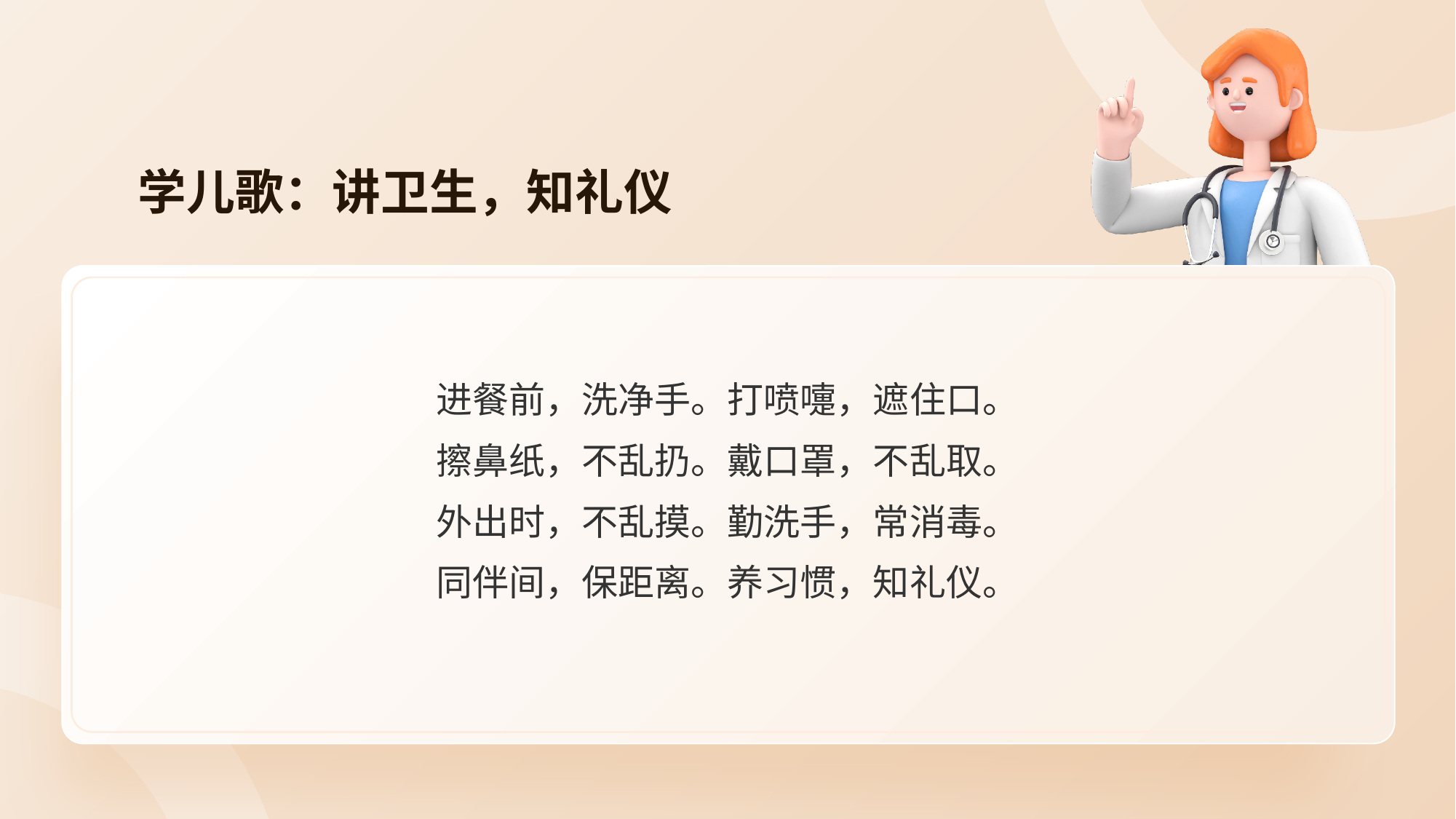

# 学儿歌：讲卫生，知礼仪
进餐前，洗净手。打喷嚏，遮住口。
擦鼻纸，不乱扔。戴口罩，不乱取。
外出时，不乱摸。勤洗手，常消毒。
同伴间，保距离。养习惯，知礼仪。